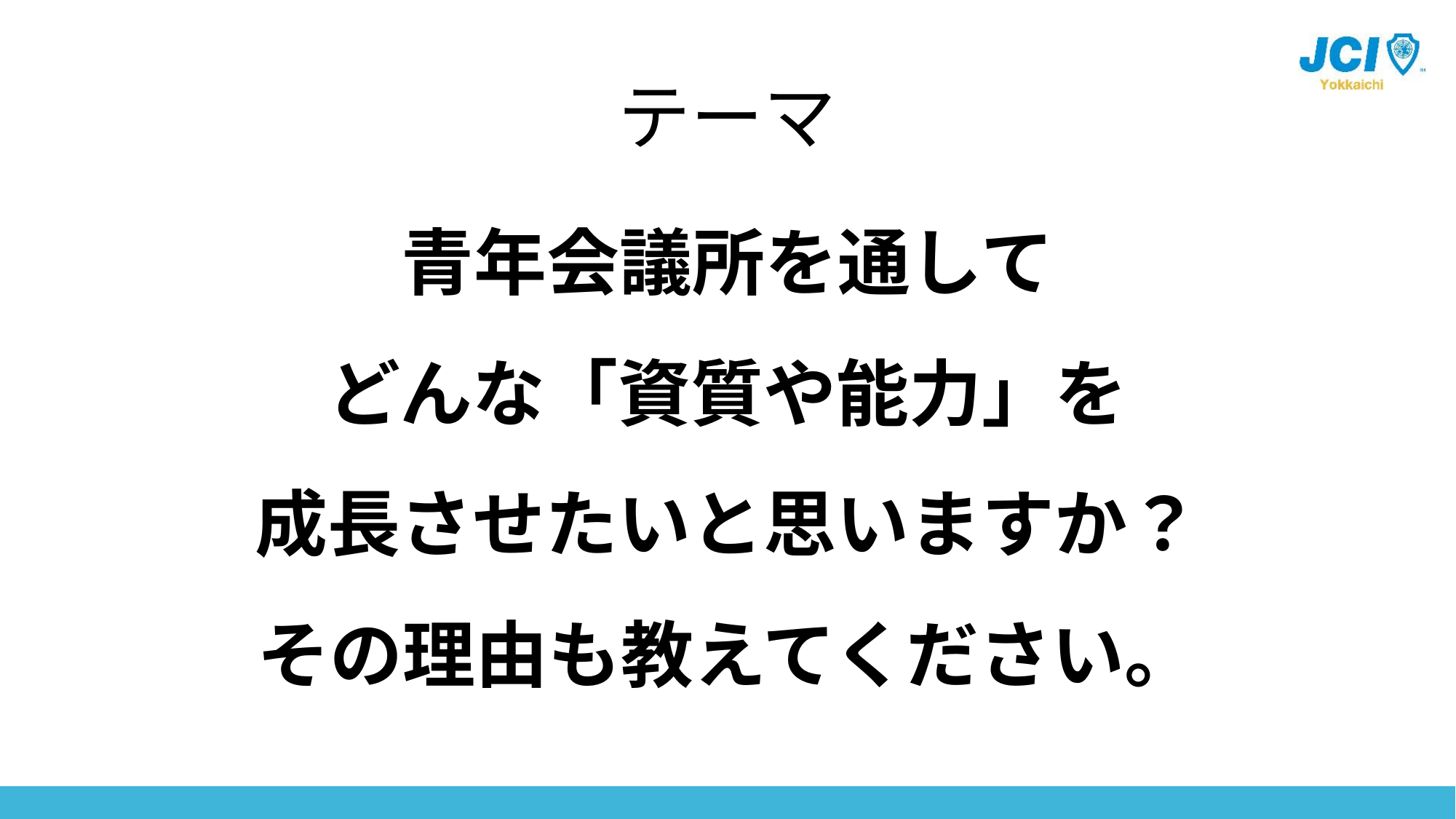

テーマ
青年会議所を通して
どんな「資質や能力」を
成長させたいと思いますか？
その理由も教えてください。